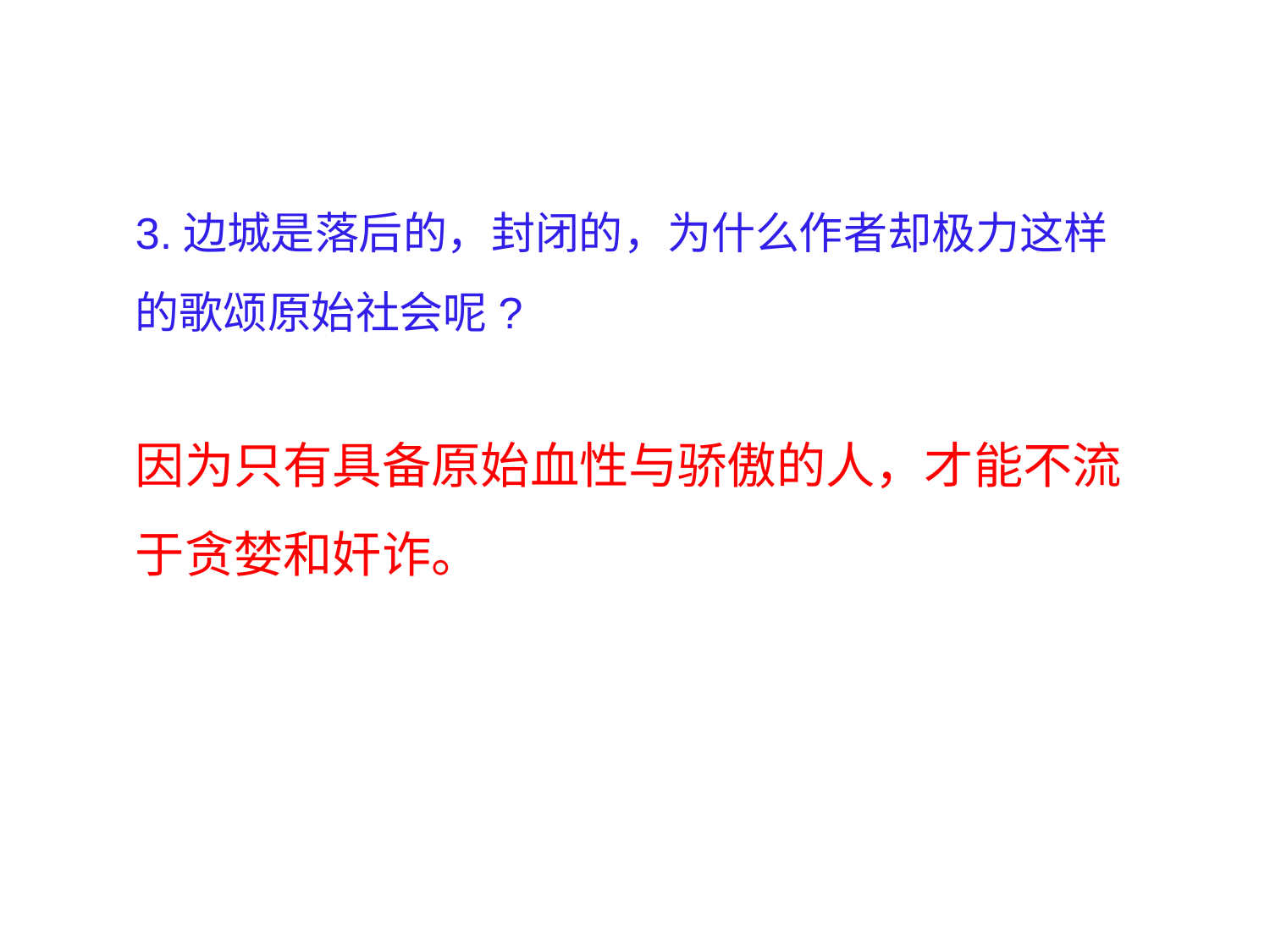

# 3.边城是落后的，封闭的，为什么作者却极力这样的歌颂原始社会呢?
因为只有具备原始血性与骄傲的人，才能不流于贪婪和奸诈。